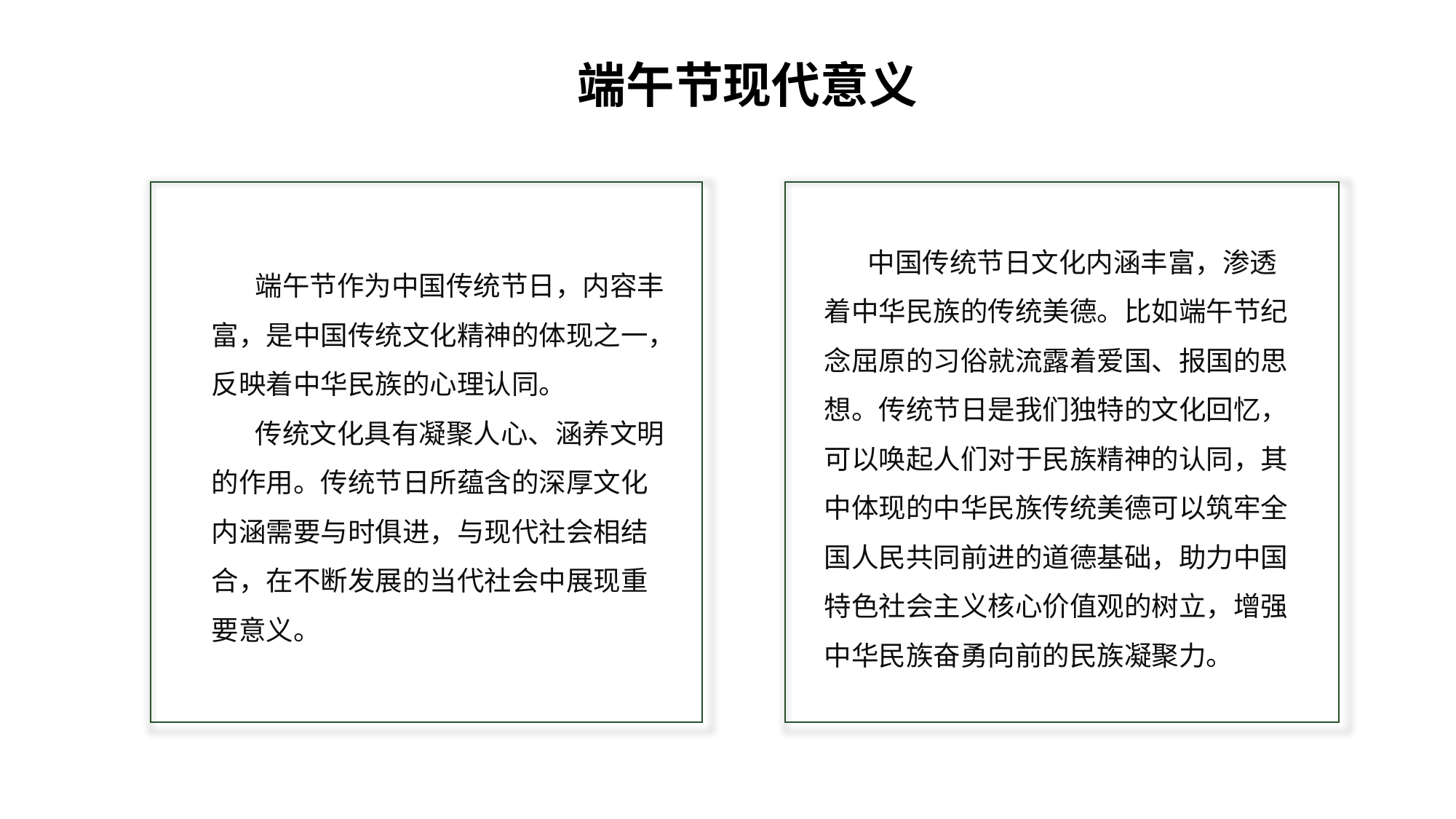

端午节现代意义

      中国传统节日文化内涵丰富，渗透着中华民族的传统美德。比如端午节纪念屈原的习俗就流露着爱国、报国的思想。传统节日是我们独特的文化回忆，可以唤起人们对于民族精神的认同，其中体现的中华民族传统美德可以筑牢全国人民共同前进的道德基础，助力中国特色社会主义核心价值观的树立，增强中华民族奋勇向前的民族凝聚力。
      端午节作为中国传统节日，内容丰富，是中国传统文化精神的体现之一，反映着中华民族的心理认同。
      传统文化具有凝聚人心、涵养文明的作用。传统节日所蕴含的深厚文化内涵需要与时俱进，与现代社会相结合，在不断发展的当代社会中展现重要意义。